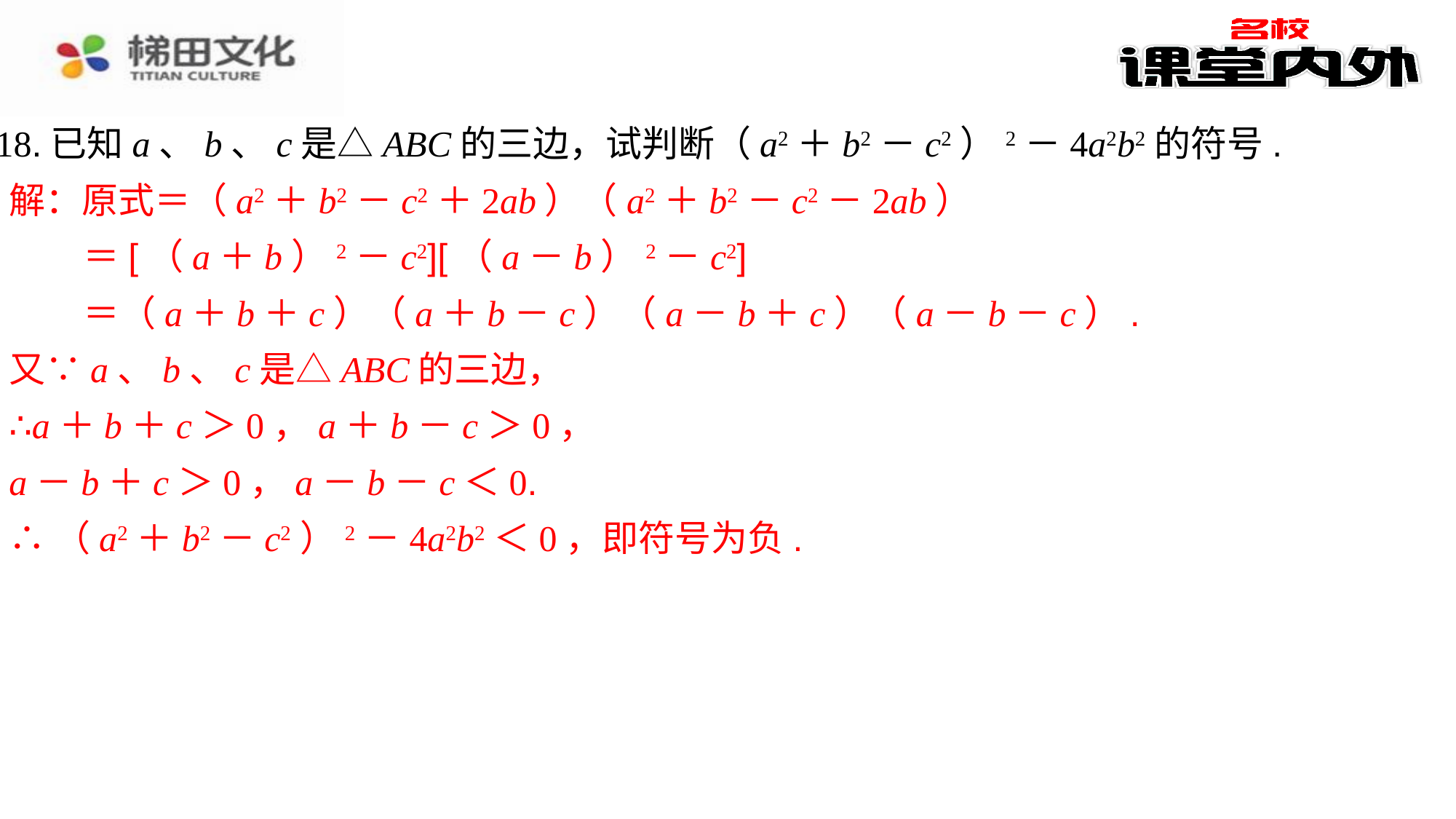

18.已知a、b、c是△ABC的三边，试判断（a2＋b2－c2）2－4a2b2的符号.
解：原式＝（a2＋b2－c2＋2ab）（a2＋b2－c2－2ab）
        ＝[（a＋b）2－c2][（a－b）2－c2]
        ＝（a＋b＋c）（a＋b－c）（a－b＋c）（a－b－c）.
又∵a、b、c是△ABC的三边，
∴a＋b＋c＞0，a＋b－c＞0，
a－b＋c＞0，a－b－c＜0.
∴（a2＋b2－c2）2－4a2b2＜0，即符号为负.